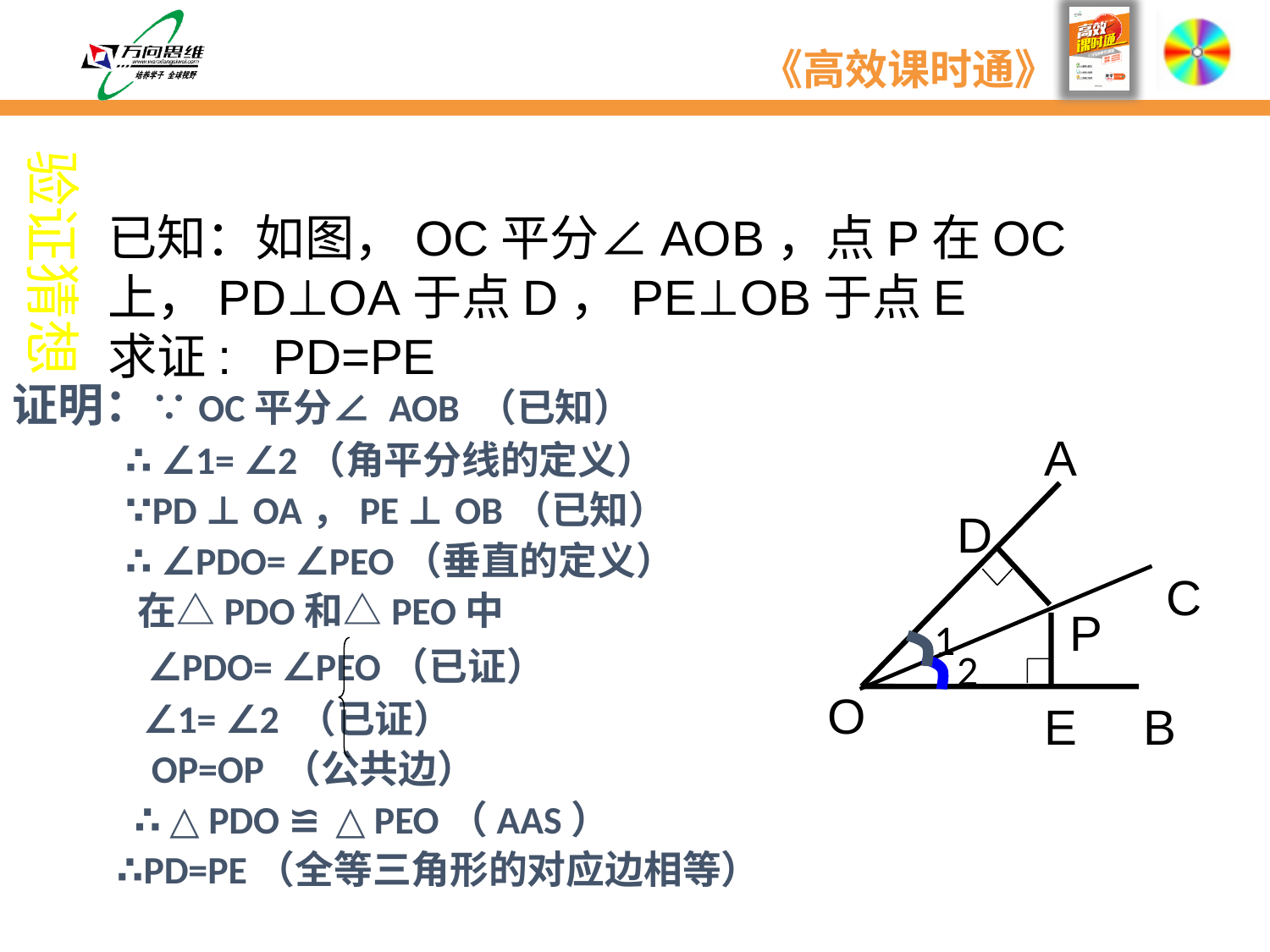

验证猜想
已知：如图，OC平分∠AOB，点P在OC上，PD⊥OA于点D，PE⊥OB于点E
求证:   PD=PE
证明：∵OC平分∠ AOB （已知）
             ∴ ∠1= ∠2（角平分线的定义）
             ∵PD ⊥ OA，PE ⊥ OB（已知）
             ∴ ∠PDO= ∠PEO（垂直的定义）
             在△PDO和△PEO中
             ∠PDO= ∠PEO（已证）
               ∠1= ∠2 （已证）
                OP=OP （公共边）
              ∴ △PDO ≌ △PEO（AAS）
            ∴PD=PE（全等三角形的对应边相等）
A

O

B
C

P
D

E
1

2